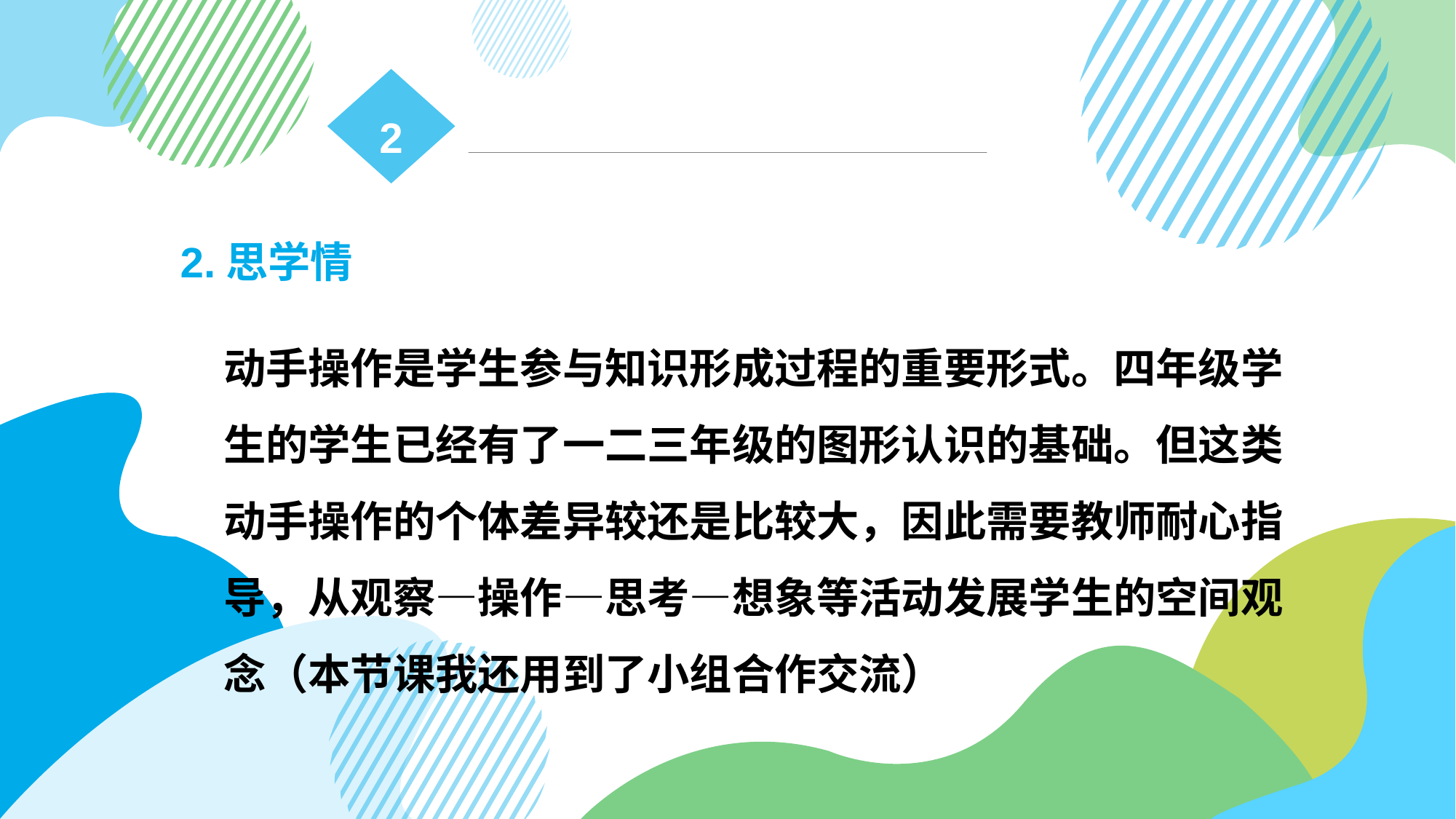

2

2.思学情

动手操作是学生参与知识形成过程的重要形式。四年级学生的学生已经有了一二三年级的图形认识的基础。但这类动手操作的个体差异较还是比较大，因此需要教师耐心指导，从观察—操作—思考—想象等活动发展学生的空间观念（本节课我还用到了小组合作交流）